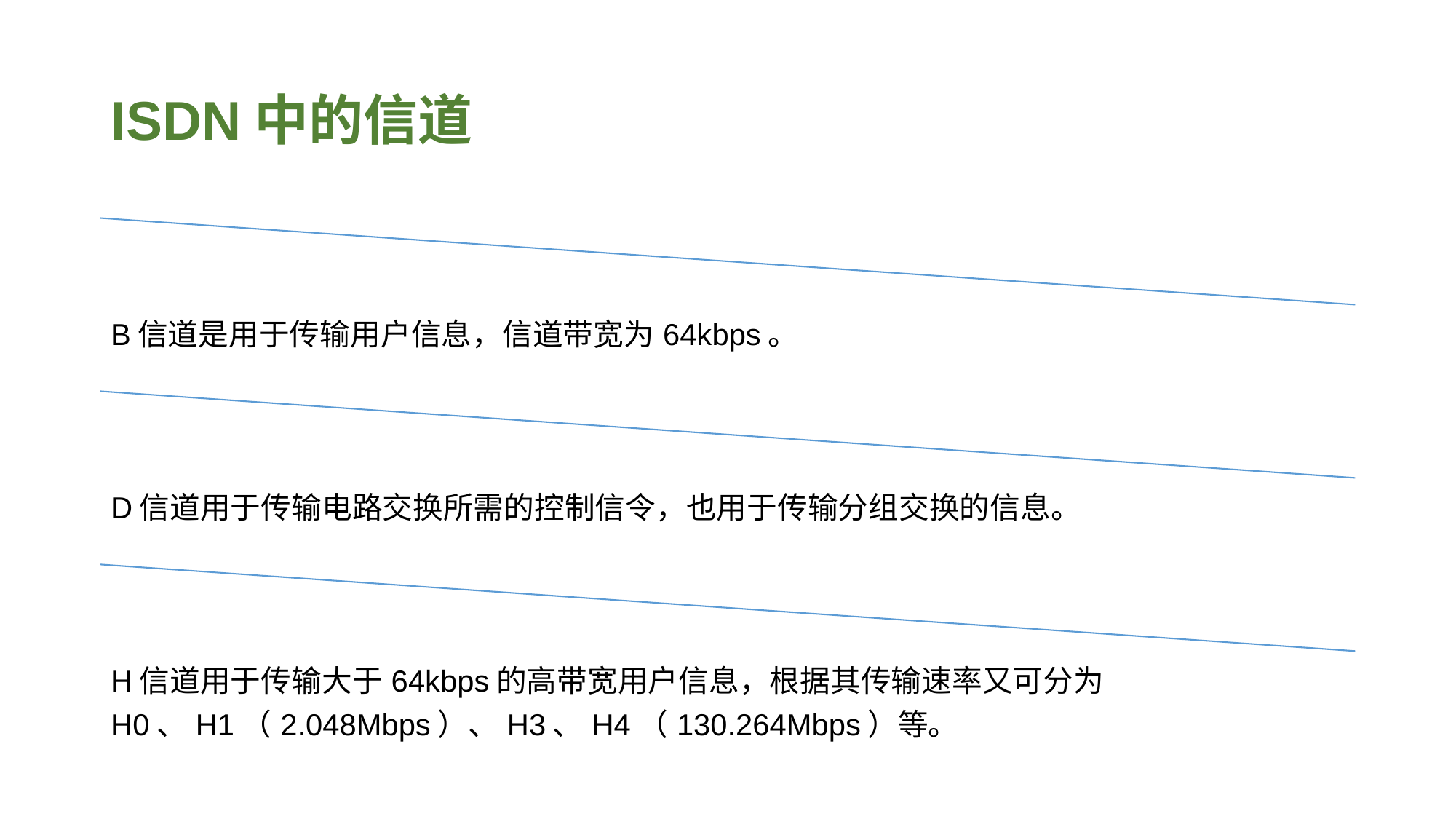

# ISDN中的信道
B信道是用于传输用户信息，信道带宽为64kbps。
D信道用于传输电路交换所需的控制信令，也用于传输分组交换的信息。
H信道用于传输大于64kbps的高带宽用户信息，根据其传输速率又可分为H0、H1（2.048Mbps）、H3、H4（130.264Mbps）等。